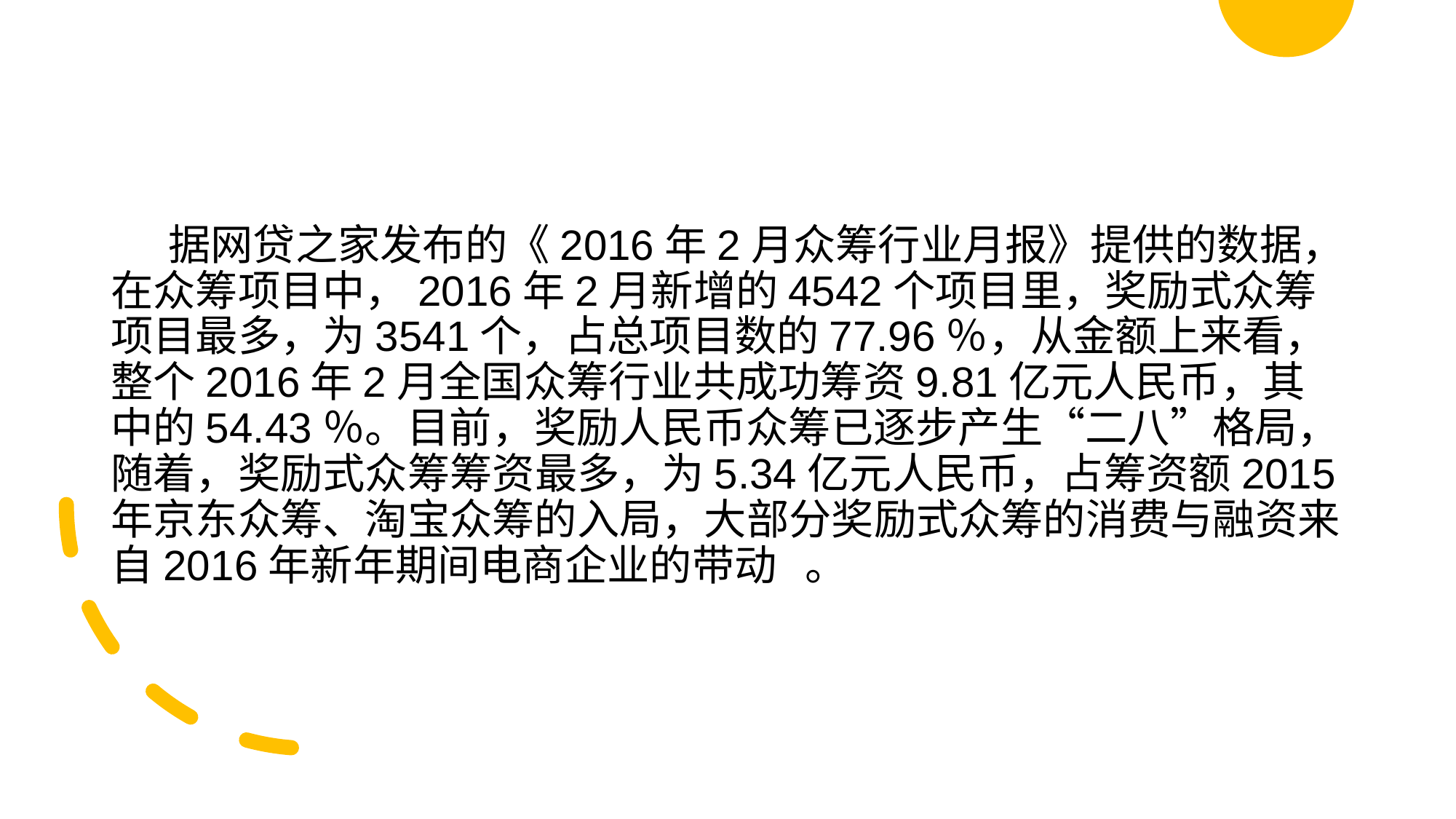

#
     据网贷之家发布的《2016年2月众筹行业月报》提供的数据，在众筹项目中，2016年2月新增的4542个项目里，奖励式众筹项目最多，为3541个，占总项目数的77.96％，从金额上来看，整个2016年2月全国众筹行业共成功筹资9.81亿元人民币，其中的54.43％。目前，奖励人民币众筹已逐步产生“二八”格局，随着，奖励式众筹筹资最多，为5.34亿元人民币，占筹资额2015年京东众筹、淘宝众筹的入局，大部分奖励式众筹的消费与融资来自2016年新年期间电商企业的带动   。